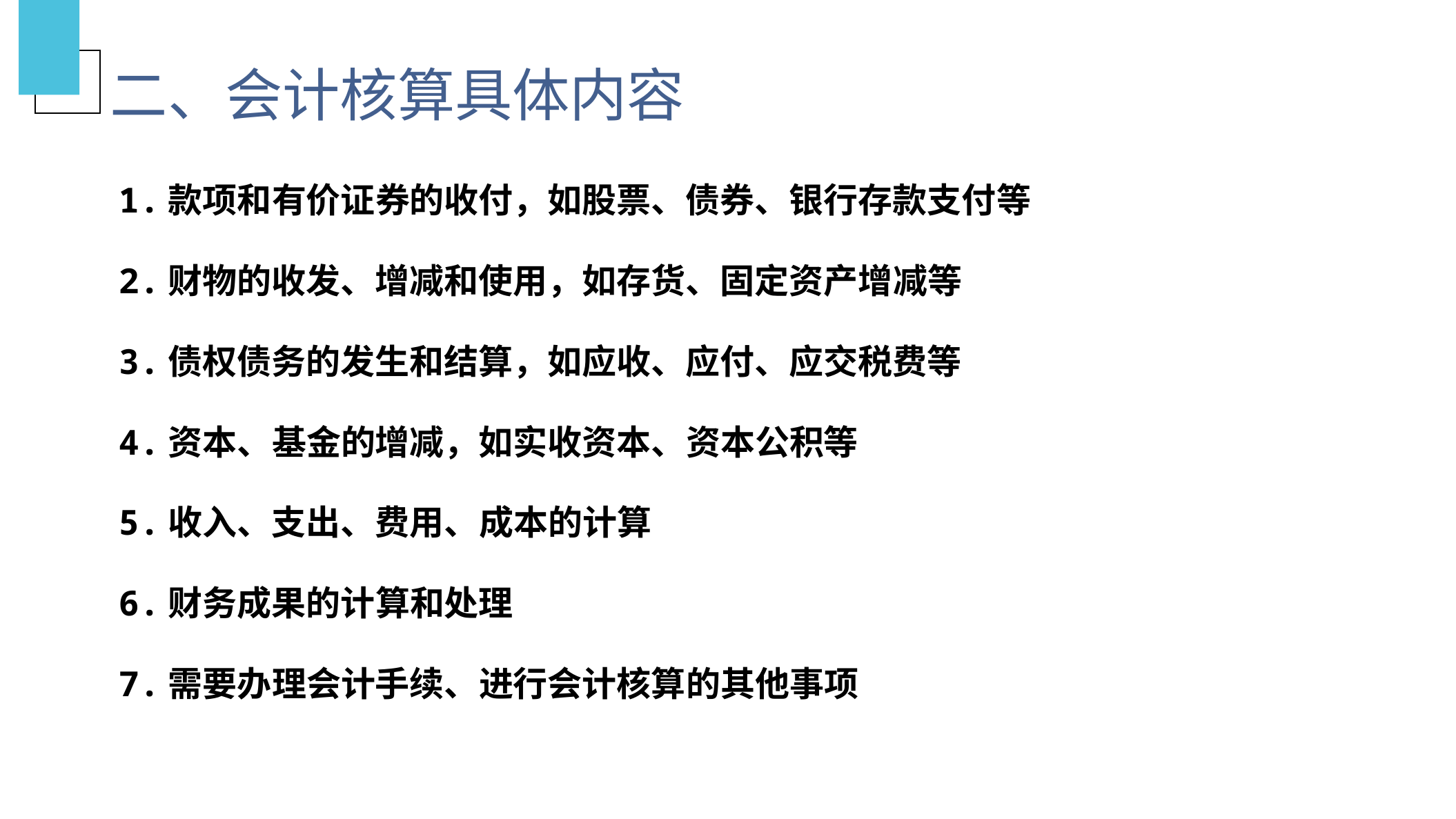

# 二、会计核算具体内容
1.款项和有价证券的收付，如股票、债券、银行存款支付等
2.财物的收发、增减和使用，如存货、固定资产增减等
3.债权债务的发生和结算，如应收、应付、应交税费等
4.资本、基金的增减，如实收资本、资本公积等
5.收入、支出、费用、成本的计算
6.财务成果的计算和处理
7.需要办理会计手续、进行会计核算的其他事项